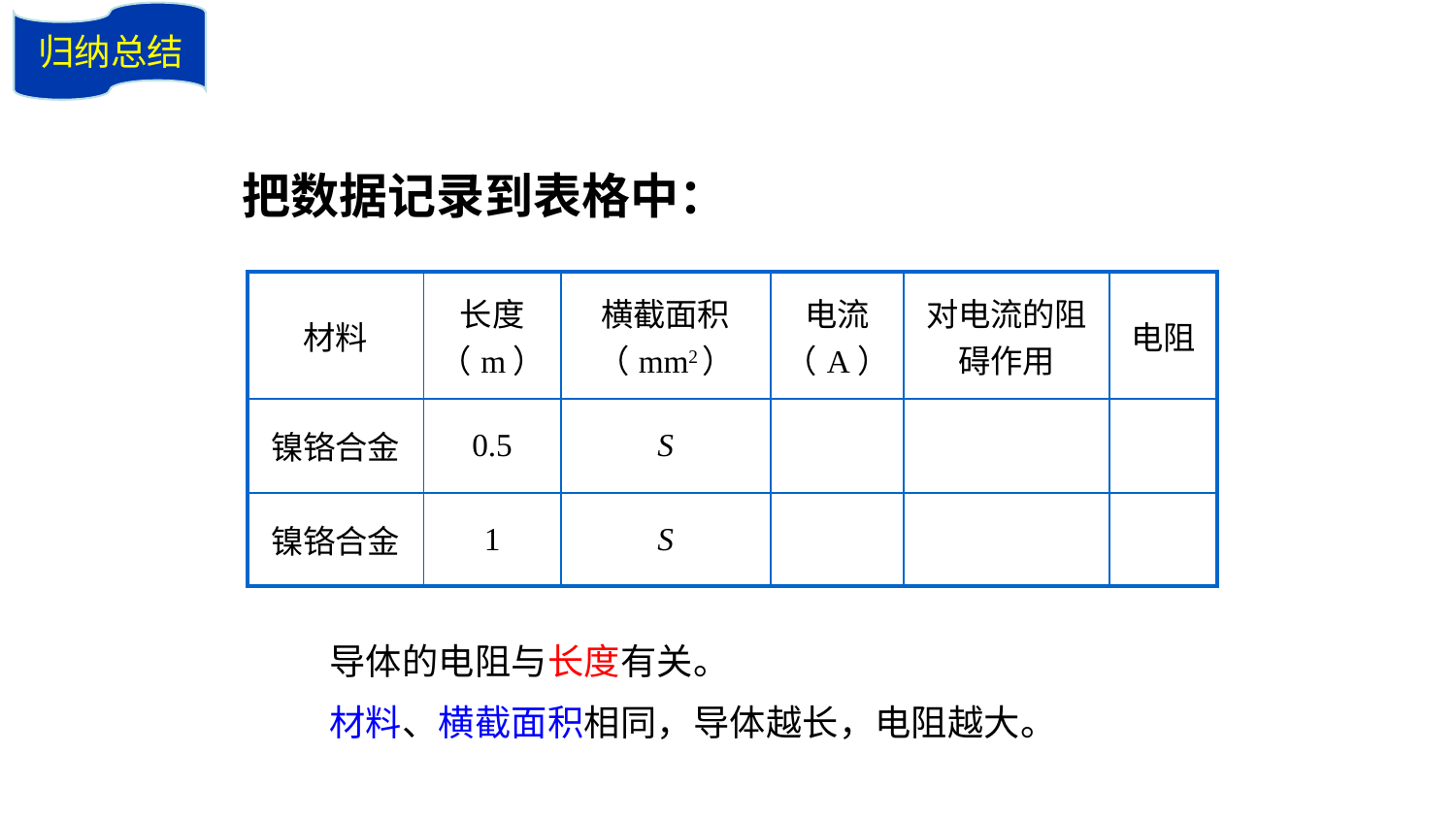

归纳总结
把数据记录到表格中：
| 材料 | 长度 （m） | 横截面积（mm2） | 电流 （A） | 对电流的阻碍作用 | 电阻 |
| --- | --- | --- | --- | --- | --- |
| 镍铬合金 | 0.5 | S |  |  |  |
| 镍铬合金 | 1 | S |  |  |  |
　　导体的电阻与长度有关。
　　材料、横截面积相同，导体越长，电阻越大。